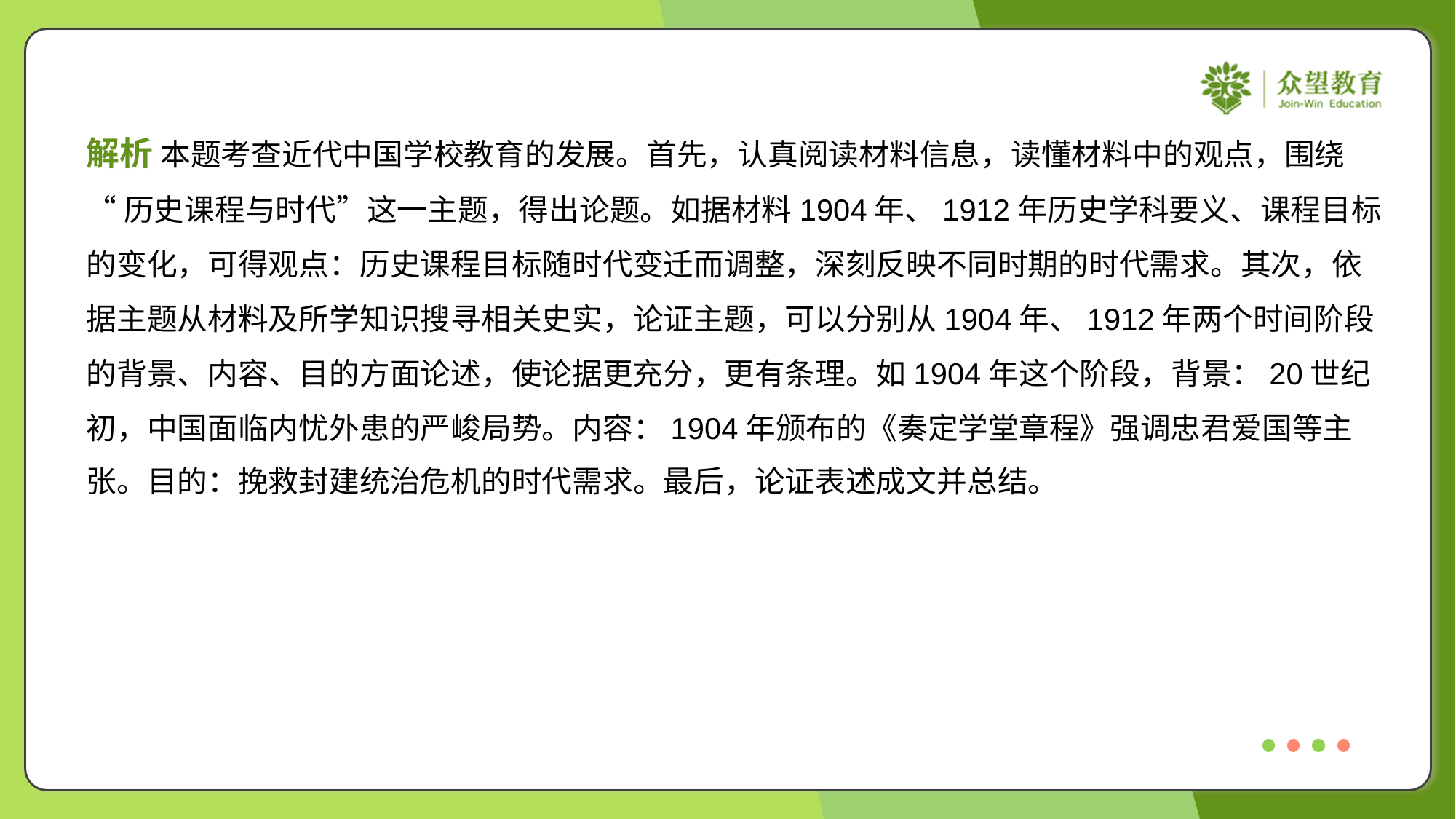

解析 本题考查近代中国学校教育的发展。首先，认真阅读材料信息，读懂材料中的观点，围绕
“历史课程与时代”这一主题，得出论题。如据材料1904年、1912年历史学科要义、课程目标
的变化，可得观点：历史课程目标随时代变迁而调整，深刻反映不同时期的时代需求。其次，依
据主题从材料及所学知识搜寻相关史实，论证主题，可以分别从1904年、1912年两个时间阶段
的背景、内容、目的方面论述，使论据更充分，更有条理。如1904年这个阶段，背景：20世纪
初，中国面临内忧外患的严峻局势。内容：1904年颁布的《奏定学堂章程》强调忠君爱国等主
张。目的：挽救封建统治危机的时代需求。最后，论证表述成文并总结。